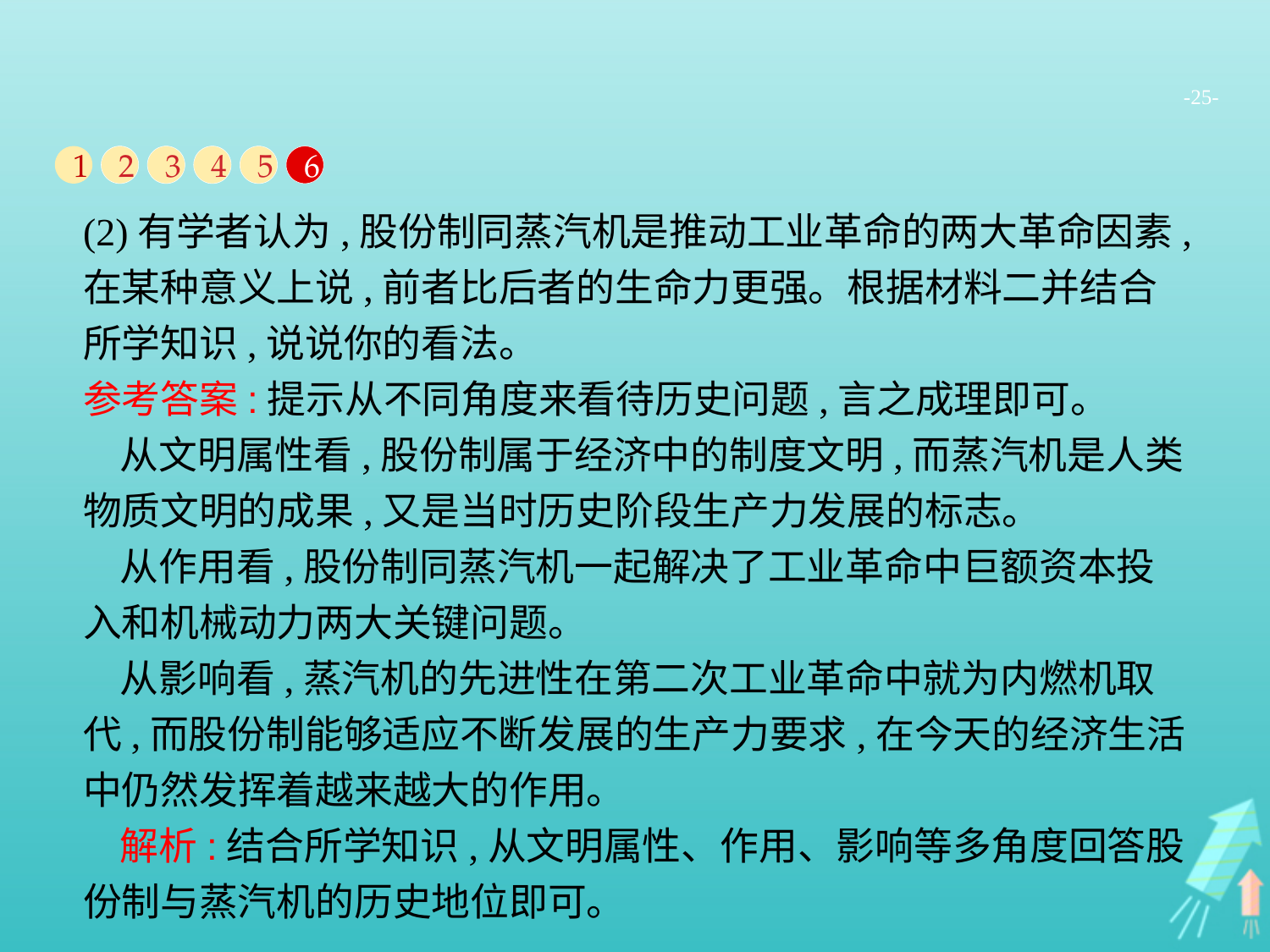

-25-
1
2
3
4
5
6
(2)有学者认为,股份制同蒸汽机是推动工业革命的两大革命因素,在某种意义上说,前者比后者的生命力更强。根据材料二并结合所学知识,说说你的看法。
参考答案:提示从不同角度来看待历史问题,言之成理即可。
从文明属性看,股份制属于经济中的制度文明,而蒸汽机是人类物质文明的成果,又是当时历史阶段生产力发展的标志。
从作用看,股份制同蒸汽机一起解决了工业革命中巨额资本投入和机械动力两大关键问题。
从影响看,蒸汽机的先进性在第二次工业革命中就为内燃机取代,而股份制能够适应不断发展的生产力要求,在今天的经济生活中仍然发挥着越来越大的作用。
解析:结合所学知识,从文明属性、作用、影响等多角度回答股份制与蒸汽机的历史地位即可。